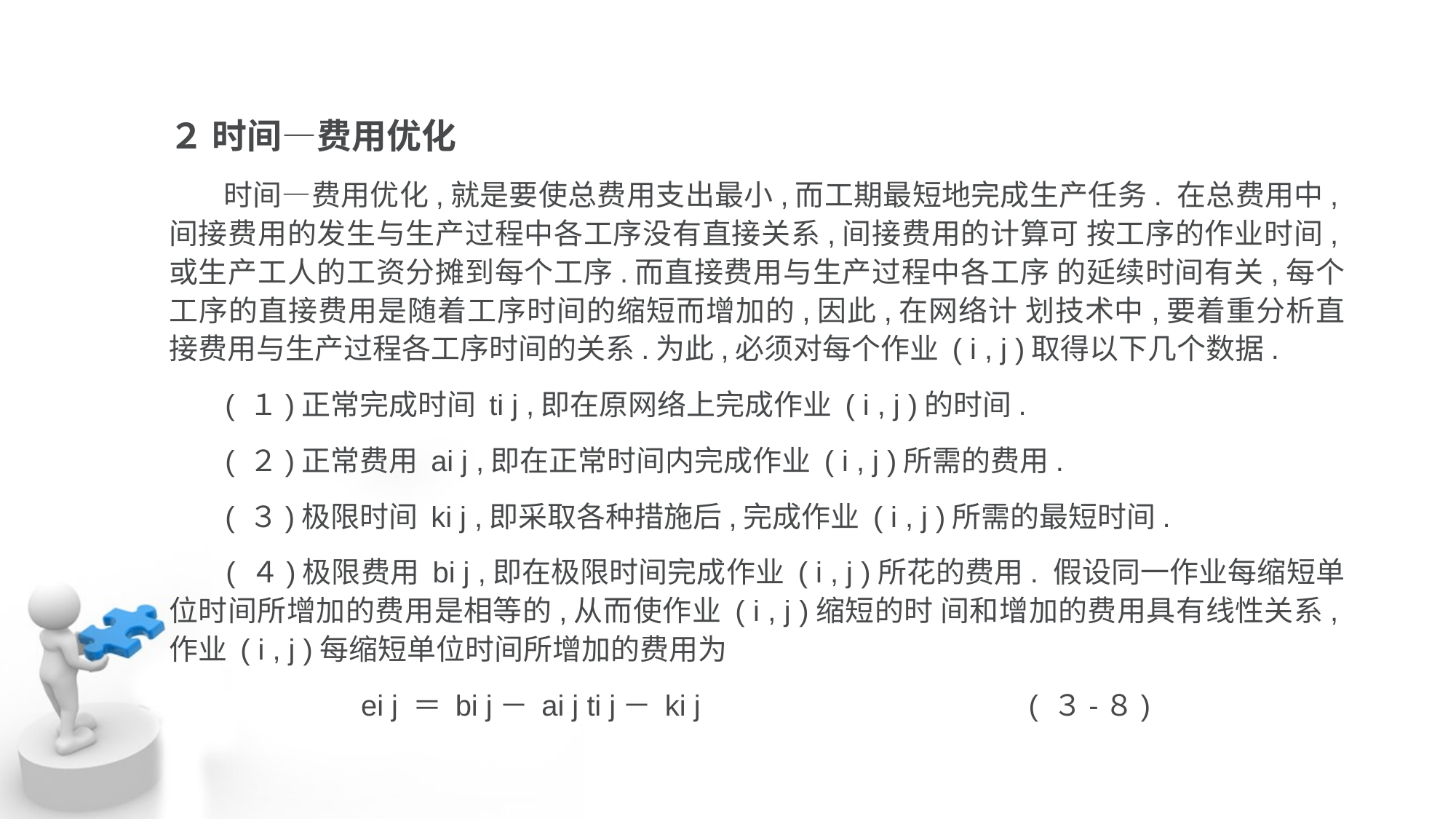

２ 时间—费用优化
       时间—费用优化,就是要使总费用支出最小,而工期最短地完成生产任务. 在总费用中,间接费用的发生与生产过程中各工序没有直接关系,间接费用的计算可 按工序的作业时间,或生产工人的工资分摊到每个工序.而直接费用与生产过程中各工序 的延续时间有关,每个工序的直接费用是随着工序时间的缩短而增加的,因此,在网络计 划技术中,要着重分析直接费用与生产过程各工序时间的关系.为此,必须对每个作业 ( i , j )取得以下几个数据.
       ( １)正常完成时间 ti j ,即在原网络上完成作业 ( i , j )的时间.
       ( ２)正常费用 ai j ,即在正常时间内完成作业 ( i , j )所需的费用.
       ( ３)极限时间 ki j ,即采取各种措施后,完成作业 ( i , j )所需的最短时间.
       ( ４)极限费用 bi j ,即在极限时间完成作业 ( i , j )所花的费用. 假设同一作业每缩短单位时间所增加的费用是相等的,从而使作业 ( i , j )缩短的时 间和增加的费用具有线性关系,作业 ( i , j )每缩短单位时间所增加的费用为
                        ei j ＝ bi j－ ai j ti j－ ki j                                         ( ３-８)